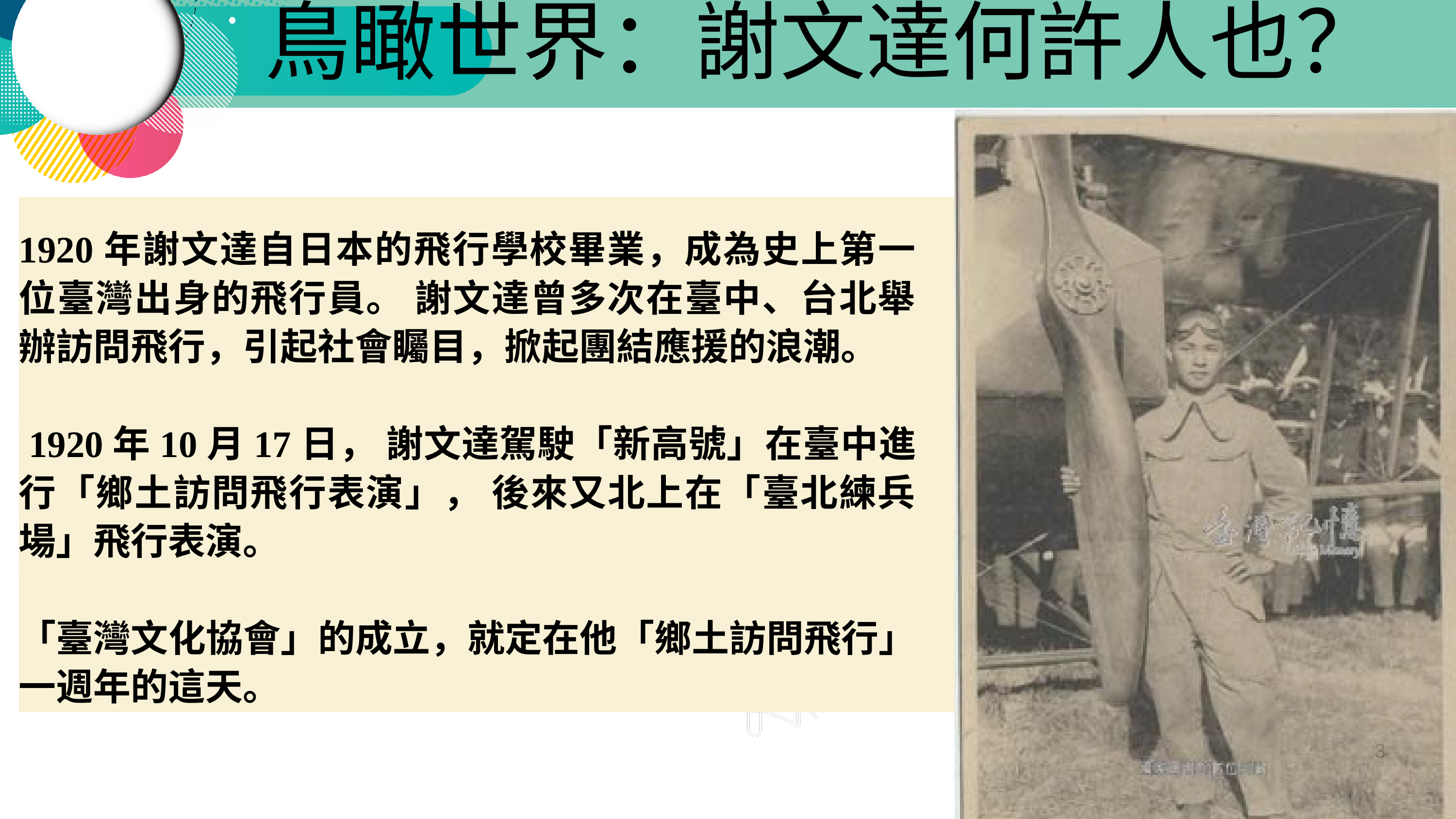

鳥瞰世界：謝文達何許人也？

1920年謝文達自日本的飛行學校畢業，成為史上第一位臺灣出身的飛行員。 謝文達曾多次在臺中、台北舉辦訪問飛行，引起社會矚目，掀起團結應援的浪潮。

 1920年10月17日， 謝文達駕駛「新高號」在臺中進行「鄉土訪問飛行表演」， 後來又北上在「臺北練兵場」飛行表演。

「臺灣文化協會」的成立，就定在他「鄉土訪問飛行」一週年的這天。

3